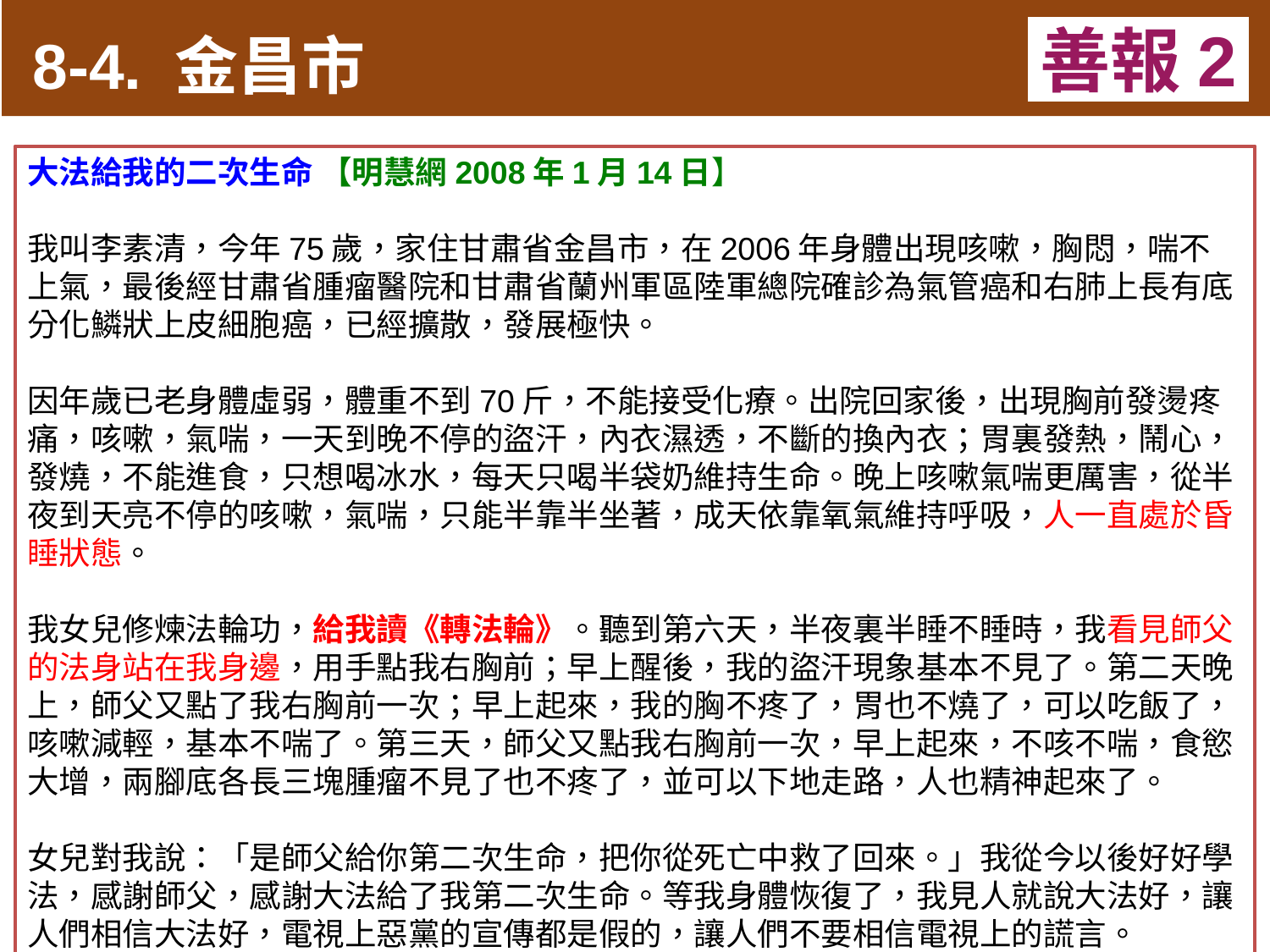

8-4. 金昌市
善報2
大法給我的二次生命 【明慧網2008年1月14日】

我叫李素清，今年75歲，家住甘肅省金昌市，在2006年身體出現咳嗽，胸悶，喘不上氣，最後經甘肅省腫瘤醫院和甘肅省蘭州軍區陸軍總院確診為氣管癌和右肺上長有底分化鱗狀上皮細胞癌，已經擴散，發展極快。

因年歲已老身體虛弱，體重不到70斤，不能接受化療。出院回家後，出現胸前發燙疼痛，咳嗽，氣喘，一天到晚不停的盜汗，內衣濕透，不斷的換內衣；胃裏發熱，鬧心，發燒，不能進食，只想喝冰水，每天只喝半袋奶維持生命。晚上咳嗽氣喘更厲害，從半夜到天亮不停的咳嗽，氣喘，只能半靠半坐著，成天依靠氧氣維持呼吸，人一直處於昏睡狀態。

我女兒修煉法輪功，給我讀《轉法輪》。聽到第六天，半夜裏半睡不睡時，我看見師父的法身站在我身邊，用手點我右胸前；早上醒後，我的盜汗現象基本不見了。第二天晚上，師父又點了我右胸前一次；早上起來，我的胸不疼了，胃也不燒了，可以吃飯了，咳嗽減輕，基本不喘了。第三天，師父又點我右胸前一次，早上起來，不咳不喘，食慾大增，兩腳底各長三塊腫瘤不見了也不疼了，並可以下地走路，人也精神起來了。

女兒對我說：「是師父給你第二次生命，把你從死亡中救了回來。」我從今以後好好學法，感謝師父，感謝大法給了我第二次生命。等我身體恢復了，我見人就說大法好，讓人們相信大法好，電視上惡黨的宣傳都是假的，讓人們不要相信電視上的謊言。